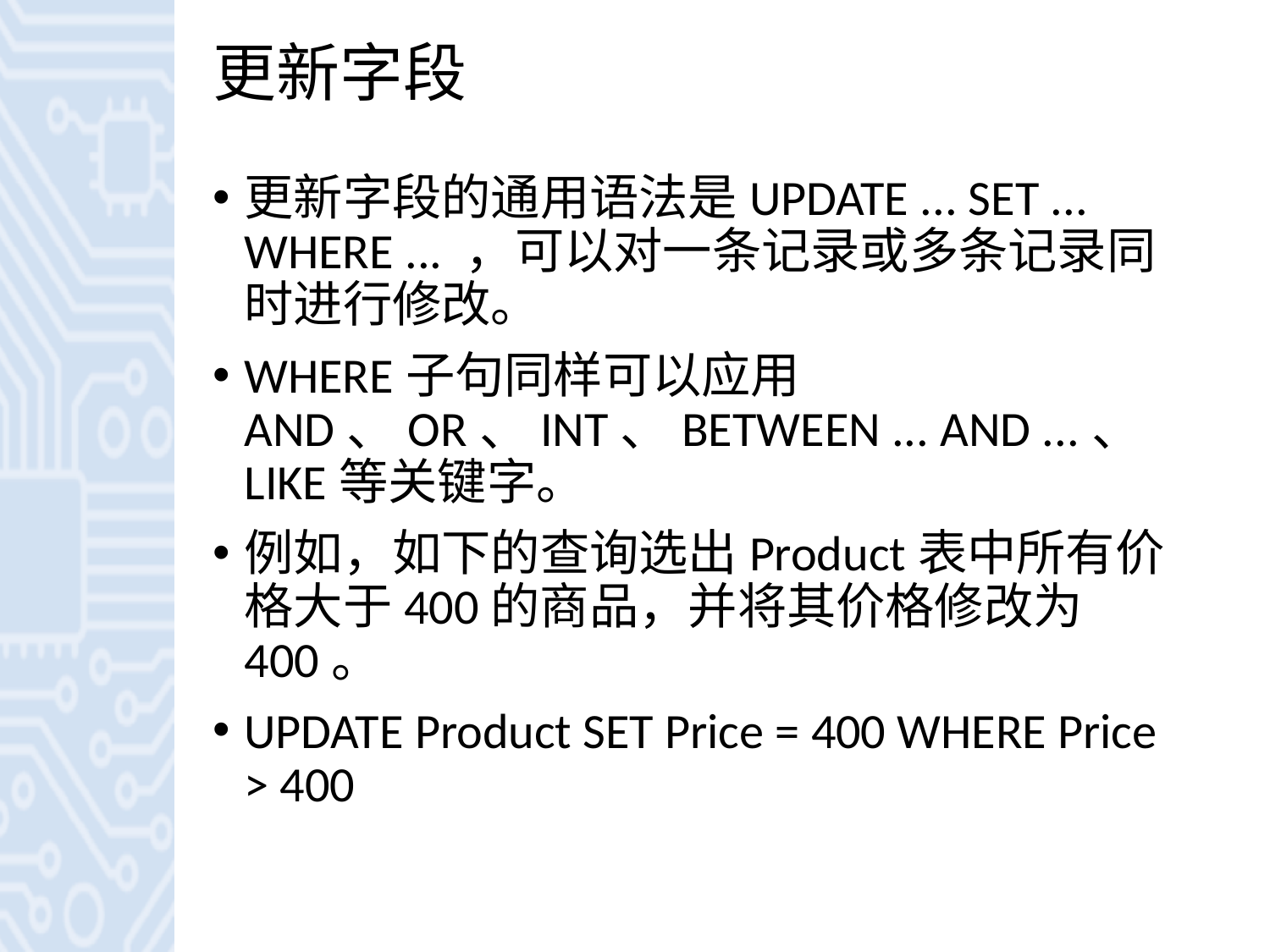

# 更新字段
更新字段的通用语法是UPDATE ... SET ... WHERE ... ，可以对一条记录或多条记录同时进行修改。
WHERE子句同样可以应用AND、OR、INT、BETWEEN ... AND ...、LIKE等关键字。
例如，如下的查询选出Product表中所有价格大于400的商品，并将其价格修改为400。
UPDATE Product SET Price = 400 WHERE Price > 400